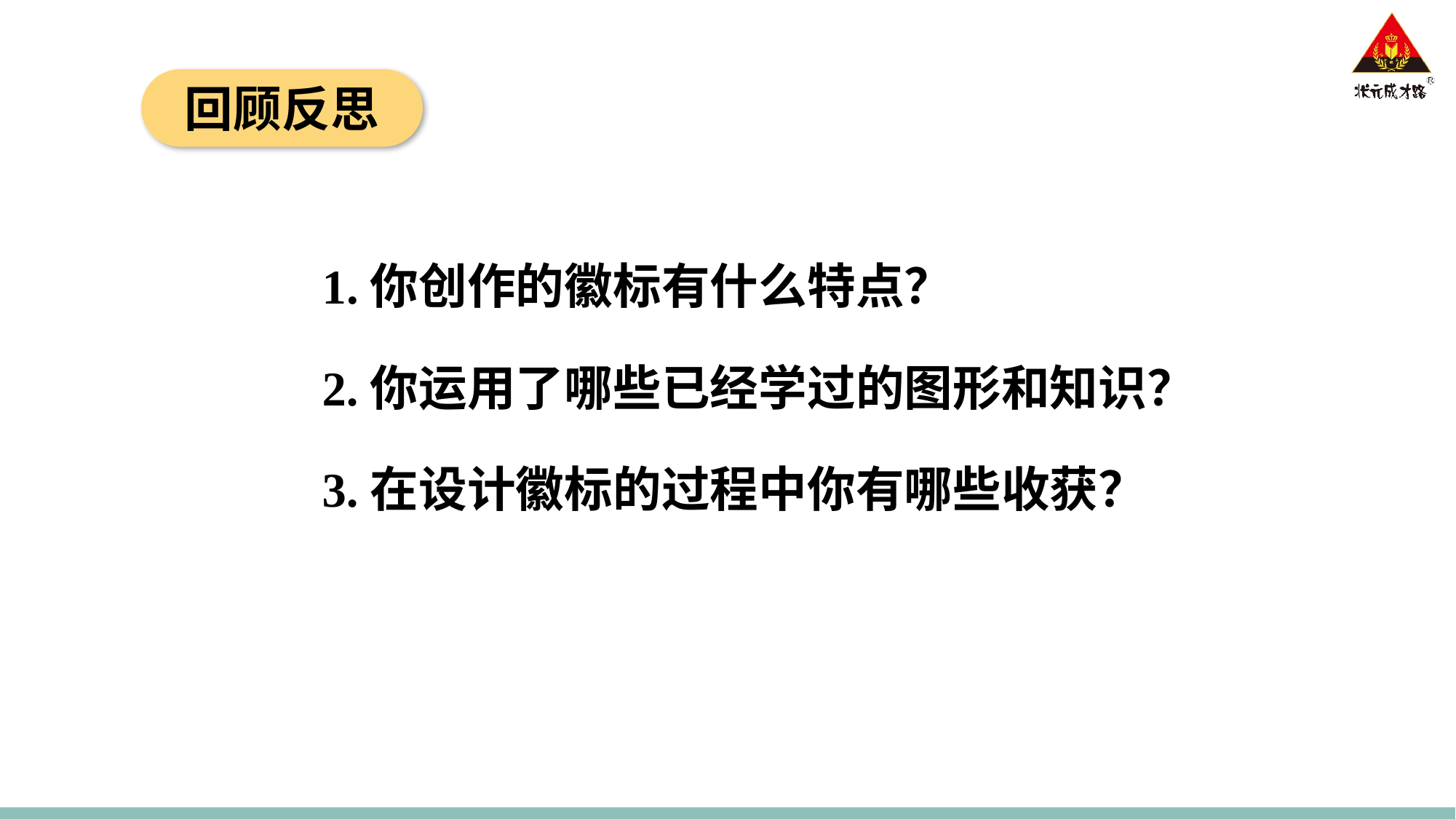

回顾反思
1.你创作的徽标有什么特点？
2.你运用了哪些已经学过的图形和知识？
3.在设计徽标的过程中你有哪些收获？